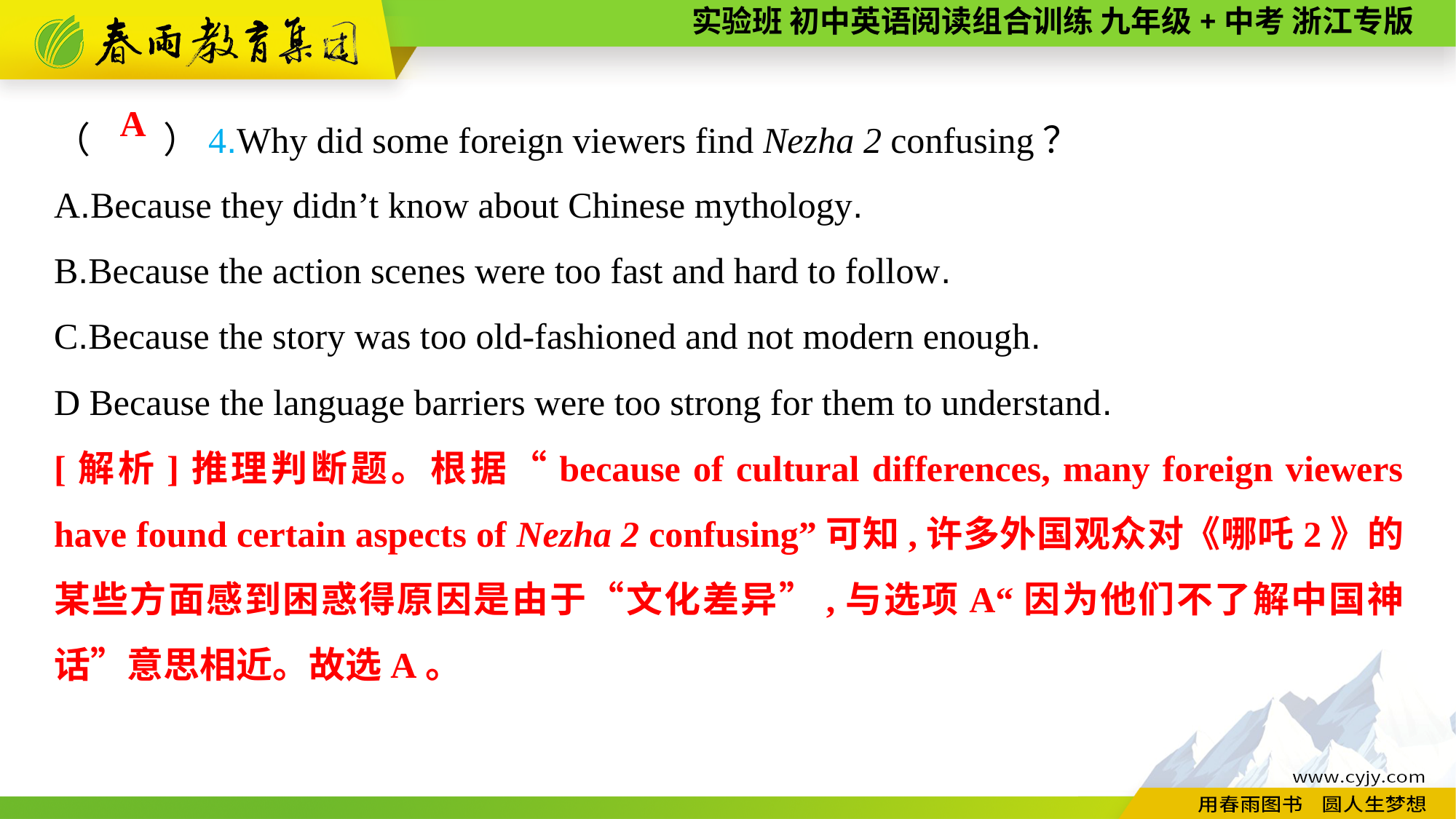

（　　）4.Why did some foreign viewers find Nezha 2 confusing？
A.Because they didn’t know about Chinese mythology.
B.Because the action scenes were too fast and hard to follow.
C.Because the story was too old-fashioned and not modern enough.
D Because the language barriers were too strong for them to understand.
A
[解析]推理判断题。根据“because of cultural differences, many foreign viewers have found certain aspects of Nezha 2 confusing”可知,许多外国观众对《哪吒2》的某些方面感到困惑得原因是由于“文化差异”,与选项A“因为他们不了解中国神话”意思相近。故选A。